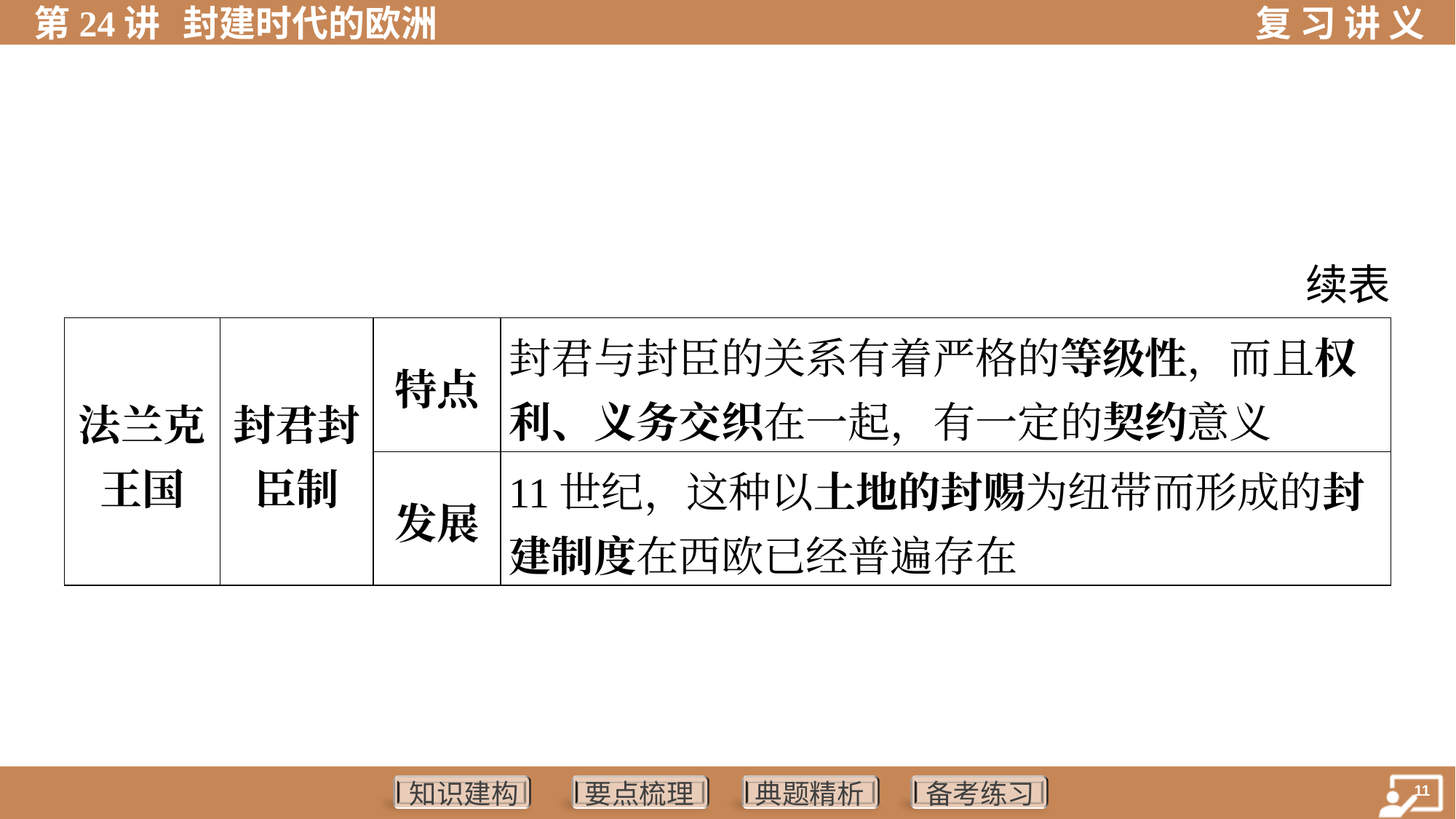

续表
| 法兰克 王国 | 封君封 臣制 | 特点 | 封君与封臣的关系有着严格的等级性，而且权 利、义务交织在一起，有一定的契约意义 |  |  |  |
| --- | --- | --- | --- | --- | --- | --- |
|  |  | 发展 | 11世纪，这种以土地的封赐为纽带而形成的封 建制度在西欧已经普遍存在 |  |  |  |